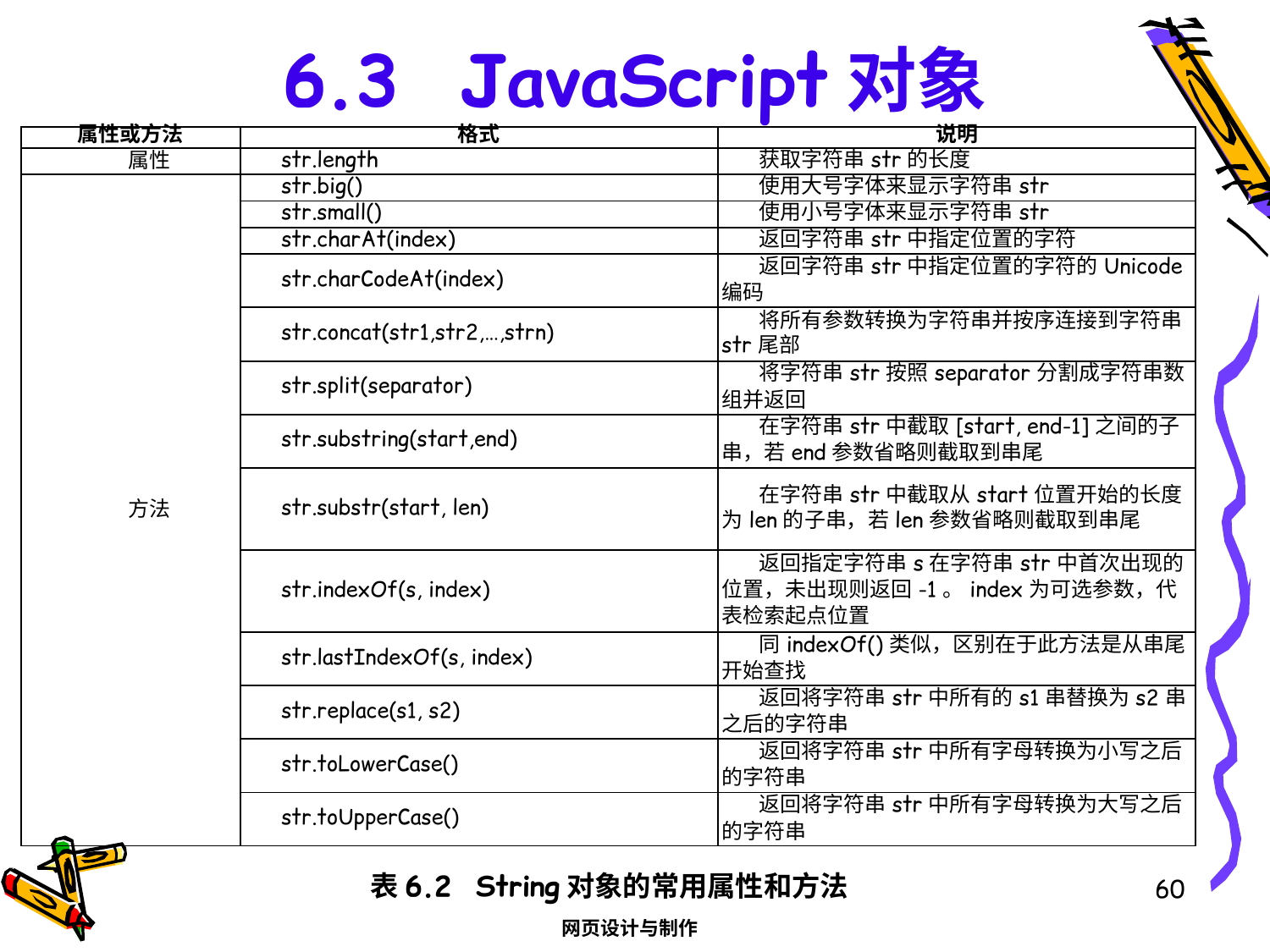

# 6.3  JavaScript对象
| 属性或方法 | 格式 | 说明 |
| --- | --- | --- |
| 属性 | str.length | 获取字符串str的长度 |
| 方法 | str.big() | 使用大号字体来显示字符串str |
|  | str.small() | 使用小号字体来显示字符串str |
|  | str.charAt(index) | 返回字符串str中指定位置的字符 |
|  | str.charCodeAt(index) | 返回字符串str中指定位置的字符的Unicode编码 |
|  | str.concat(str1,str2,…,strn) | 将所有参数转换为字符串并按序连接到字符串str尾部 |
|  | str.split(separator) | 将字符串str按照separator分割成字符串数组并返回 |
|  | str.substring(start,end) | 在字符串str中截取[start, end-1]之间的子串，若end参数省略则截取到串尾 |
|  | str.substr(start, len) | 在字符串str中截取从start位置开始的长度为len的子串，若len参数省略则截取到串尾 |
|  | str.indexOf(s, index) | 返回指定字符串s在字符串str中首次出现的位置，未出现则返回-1。index为可选参数，代表检索起点位置 |
|  | str.lastIndexOf(s, index) | 同indexOf()类似，区别在于此方法是从串尾开始查找 |
|  | str.replace(s1, s2) | 返回将字符串str中所有的s1串替换为s2串之后的字符串 |
|  | str.toLowerCase() | 返回将字符串str中所有字母转换为小写之后的字符串 |
|  | str.toUpperCase() | 返回将字符串str中所有字母转换为大写之后的字符串 |
表6.2  String对象的常用属性和方法
60
网页设计与制作